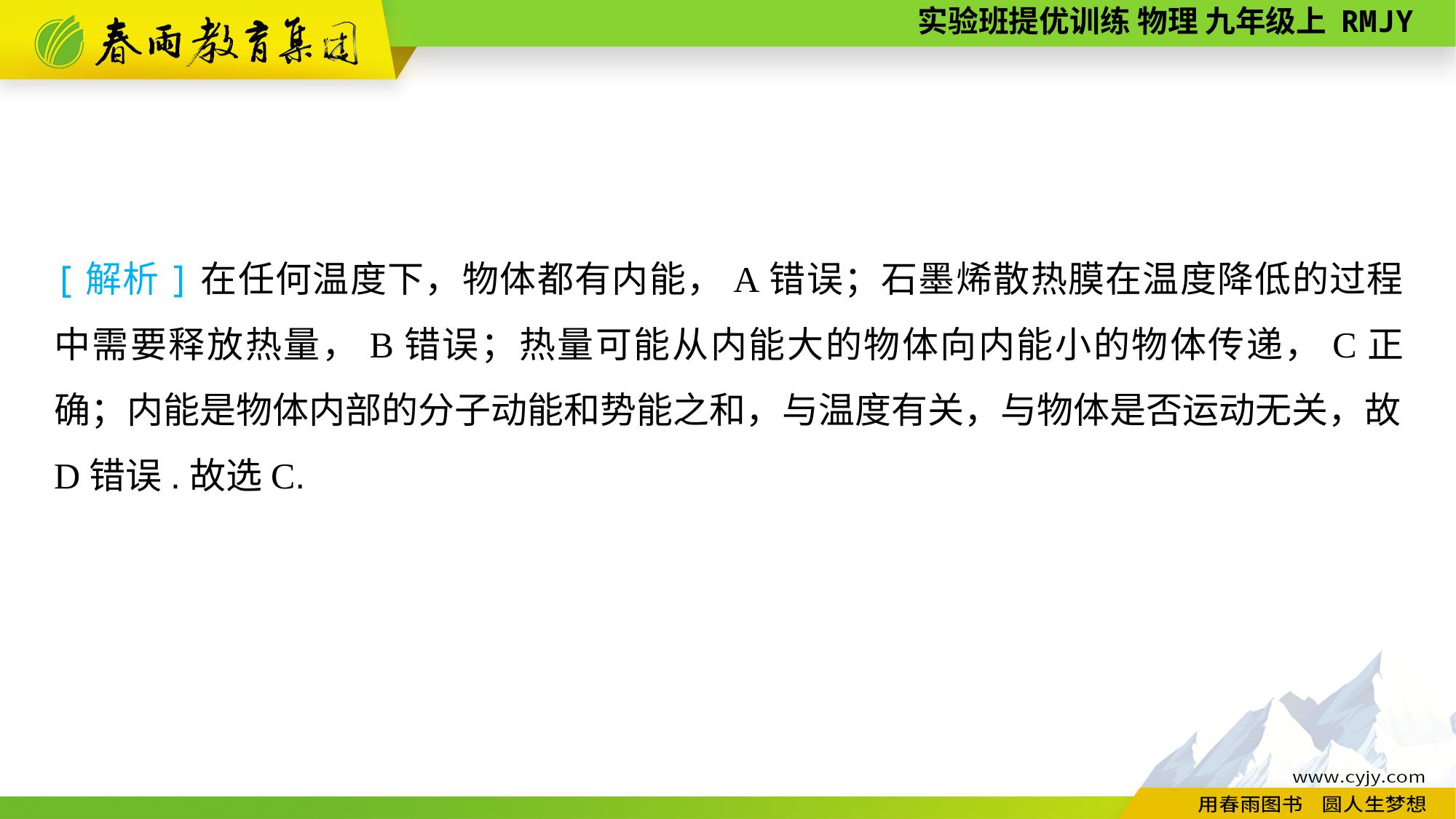

[解析]在任何温度下，物体都有内能，A错误；石墨烯散热膜在温度降低的过程中需要释放热量，B错误；热量可能从内能大的物体向内能小的物体传递，C正确；内能是物体内部的分子动能和势能之和，与温度有关，与物体是否运动无关，故D错误.故选C.